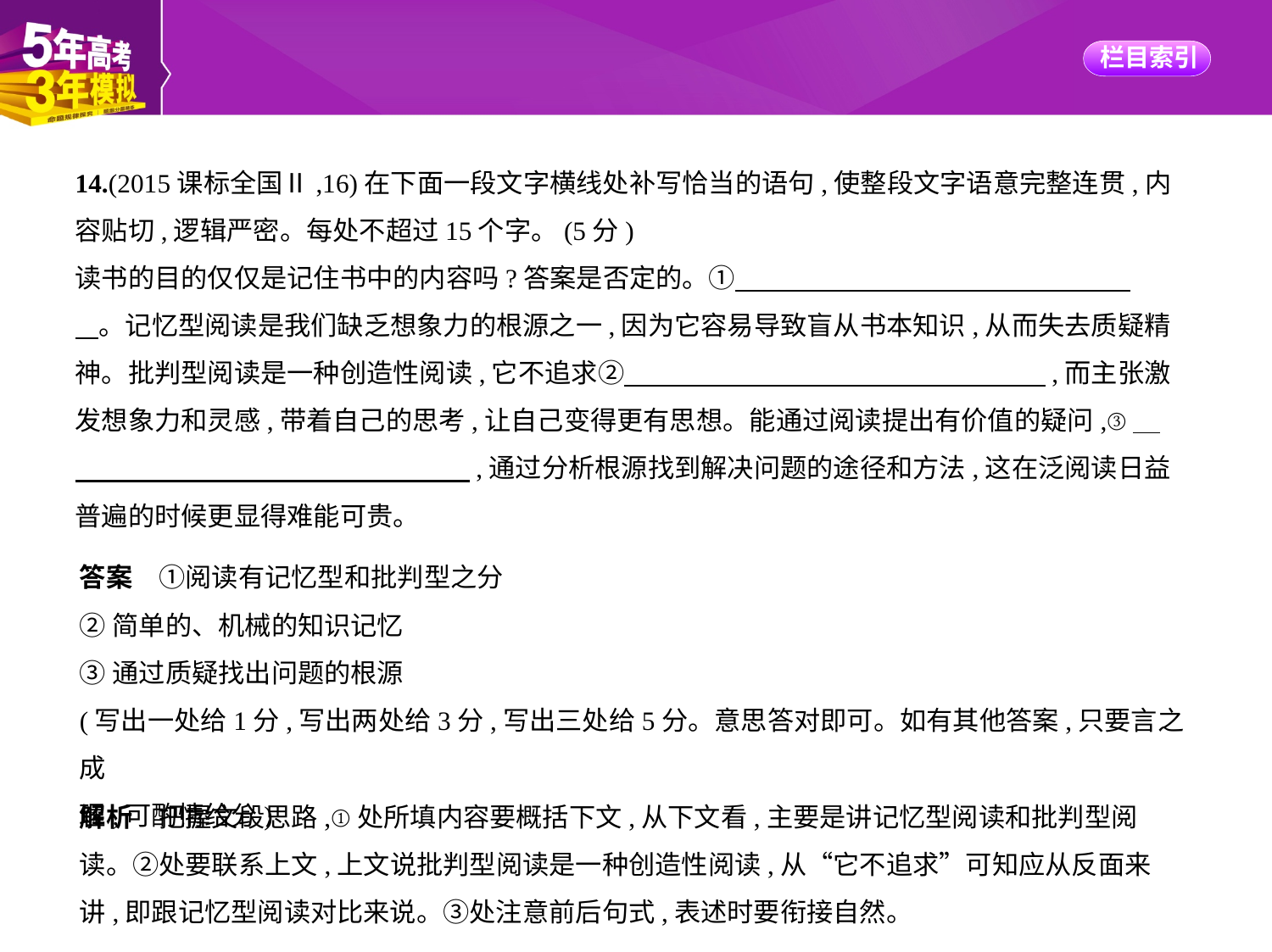

14.(2015课标全国Ⅱ,16)在下面一段文字横线处补写恰当的语句,使整段文字语意完整连贯,内
容贴切,逻辑严密。每处不超过15个字。(5分)
读书的目的仅仅是记住书中的内容吗?答案是否定的。①　　　　　　　　　　　　　　    
    。记忆型阅读是我们缺乏想象力的根源之一,因为它容易导致盲从书本知识,从而失去质疑精
神。批判型阅读是一种创造性阅读,它不追求②　　　　　　　　　　　　　　　    ,而主张激
发想象力和灵感,带着自己的思考,让自己变得更有思想。能通过阅读提出有价值的疑问,③    
　　　　　　　　　　　　　　    ,通过分析根源找到解决问题的途径和方法,这在泛阅读日益
普遍的时候更显得难能可贵。
答案　①阅读有记忆型和批判型之分
②简单的、机械的知识记忆
③通过质疑找出问题的根源
(写出一处给1分,写出两处给3分,写出三处给5分。意思答对即可。如有其他答案,只要言之成
理,可酌情给分)
解析　把握文段思路,①处所填内容要概括下文,从下文看,主要是讲记忆型阅读和批判型阅
读。②处要联系上文,上文说批判型阅读是一种创造性阅读,从“它不追求”可知应从反面来
讲,即跟记忆型阅读对比来说。③处注意前后句式,表述时要衔接自然。